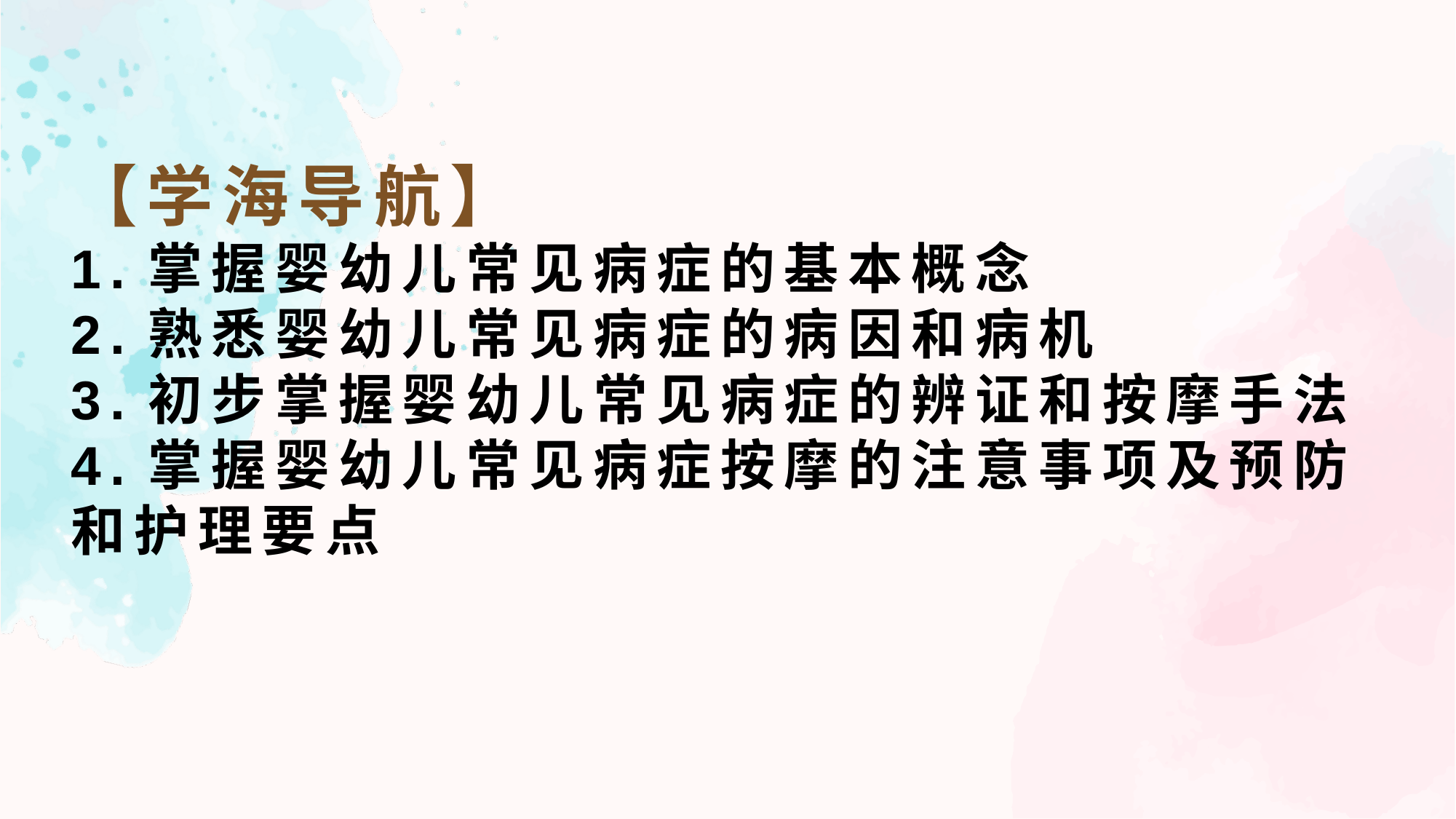

【学海导航】
1.掌握婴幼儿常见病症的基本概念
2.熟悉婴幼儿常见病症的病因和病机
3.初步掌握婴幼儿常见病症的辨证和按摩手法
4.掌握婴幼儿常见病症按摩的注意事项及预防和护理要点